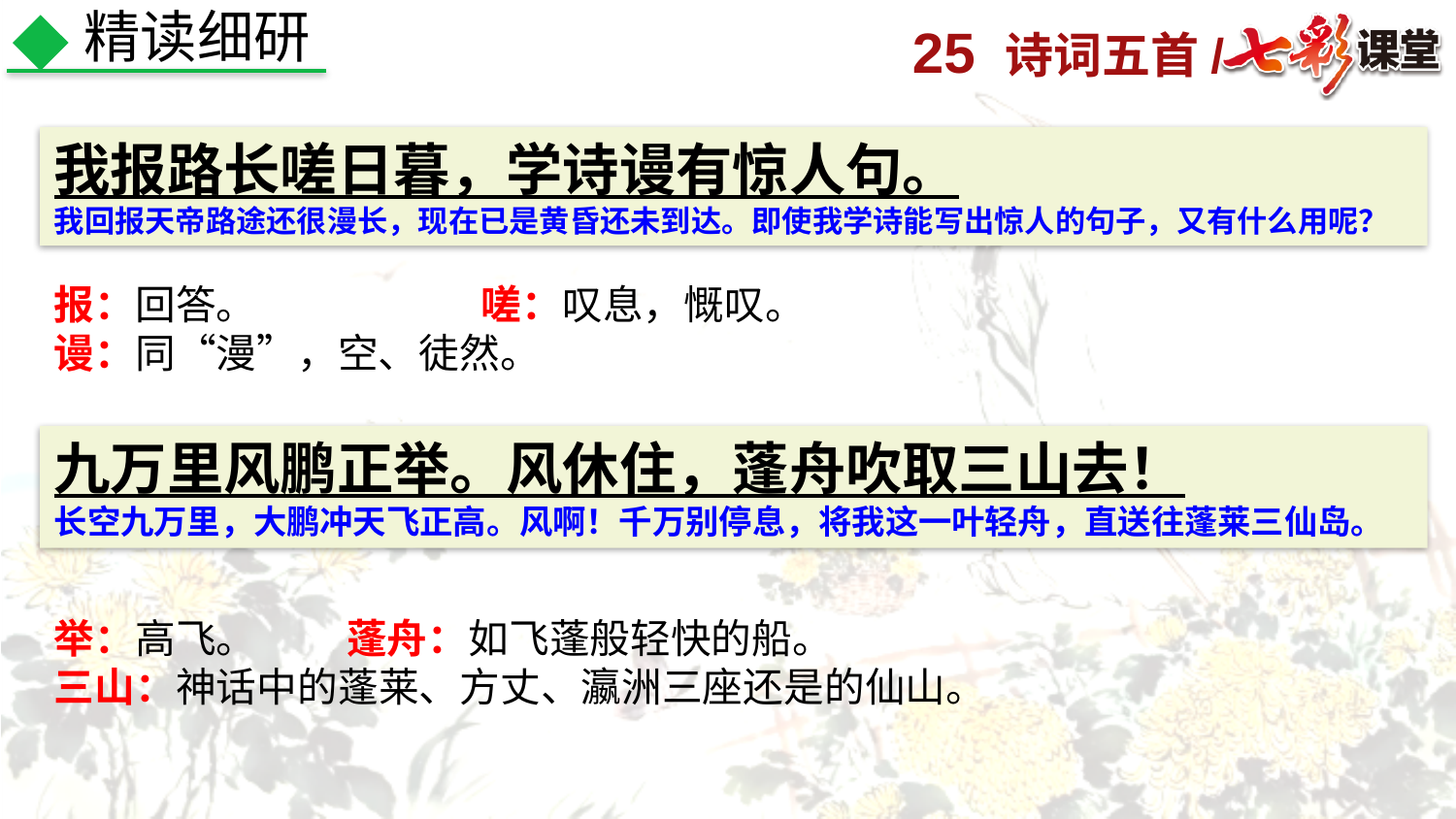

精读细研

我报路长嗟日暮，学诗谩有惊人句。
我回报天帝路途还很漫长，现在已是黄昏还未到达。即使我学诗能写出惊人的句子，又有什么用呢？
报：回答。                         嗟：叹息，慨叹。
谩：同“漫”，空、徒然。
九万里风鹏正举。风休住，蓬舟吹取三山去！
长空九万里，大鹏冲天飞正高。风啊！千万别停息，将我这一叶轻舟，直送往蓬莱三仙岛。
举：高飞。          蓬舟：如飞蓬般轻快的船。
三山：神话中的蓬莱、方丈、瀛洲三座还是的仙山。